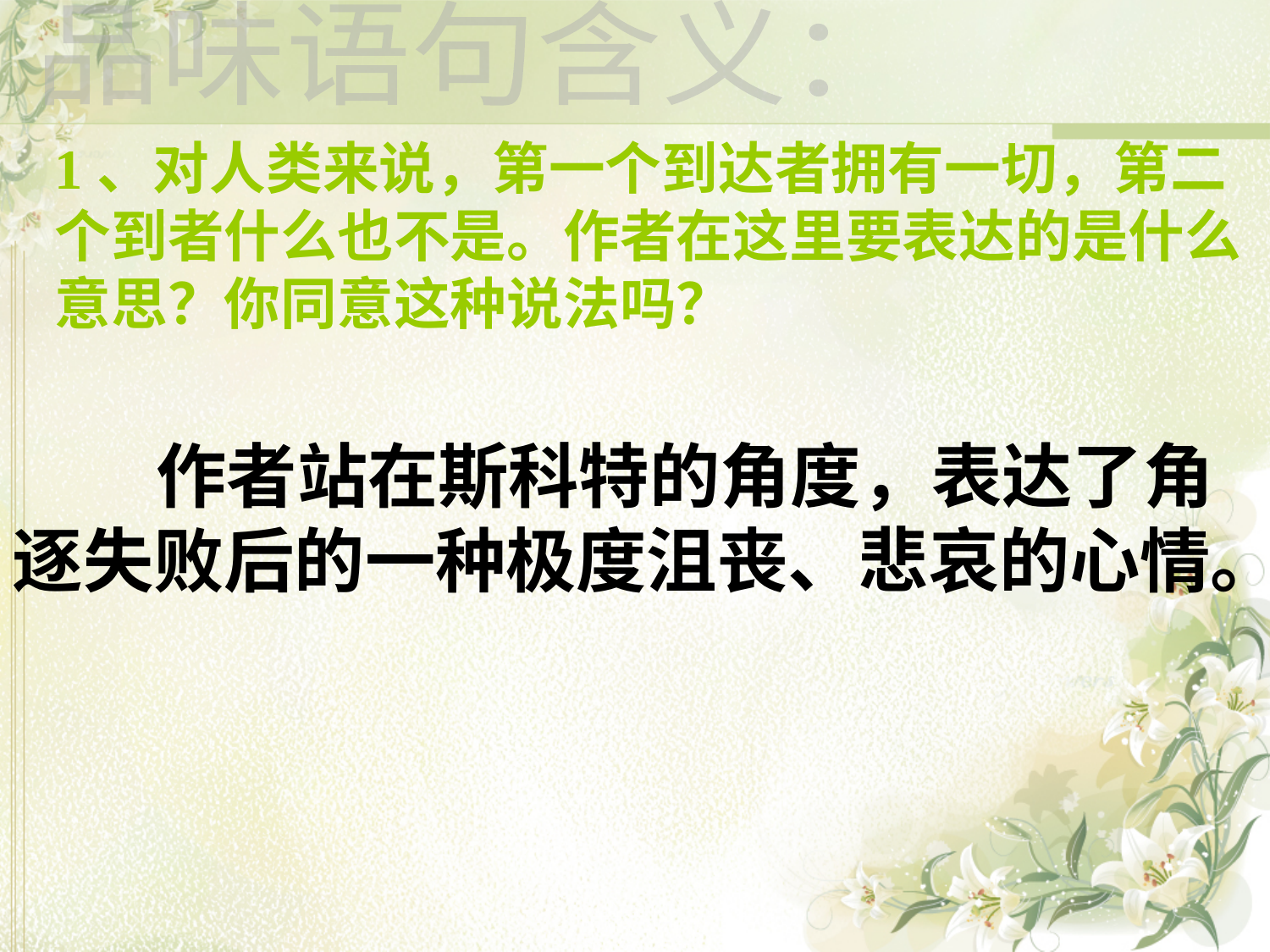

品味语句含义：
1、对人类来说，第一个到达者拥有一切，第二个到者什么也不是。作者在这里要表达的是什么意思？你同意这种说法吗？

        作者站在斯科特的角度，表达了角逐失败后的一种极度沮丧、悲哀的心情。